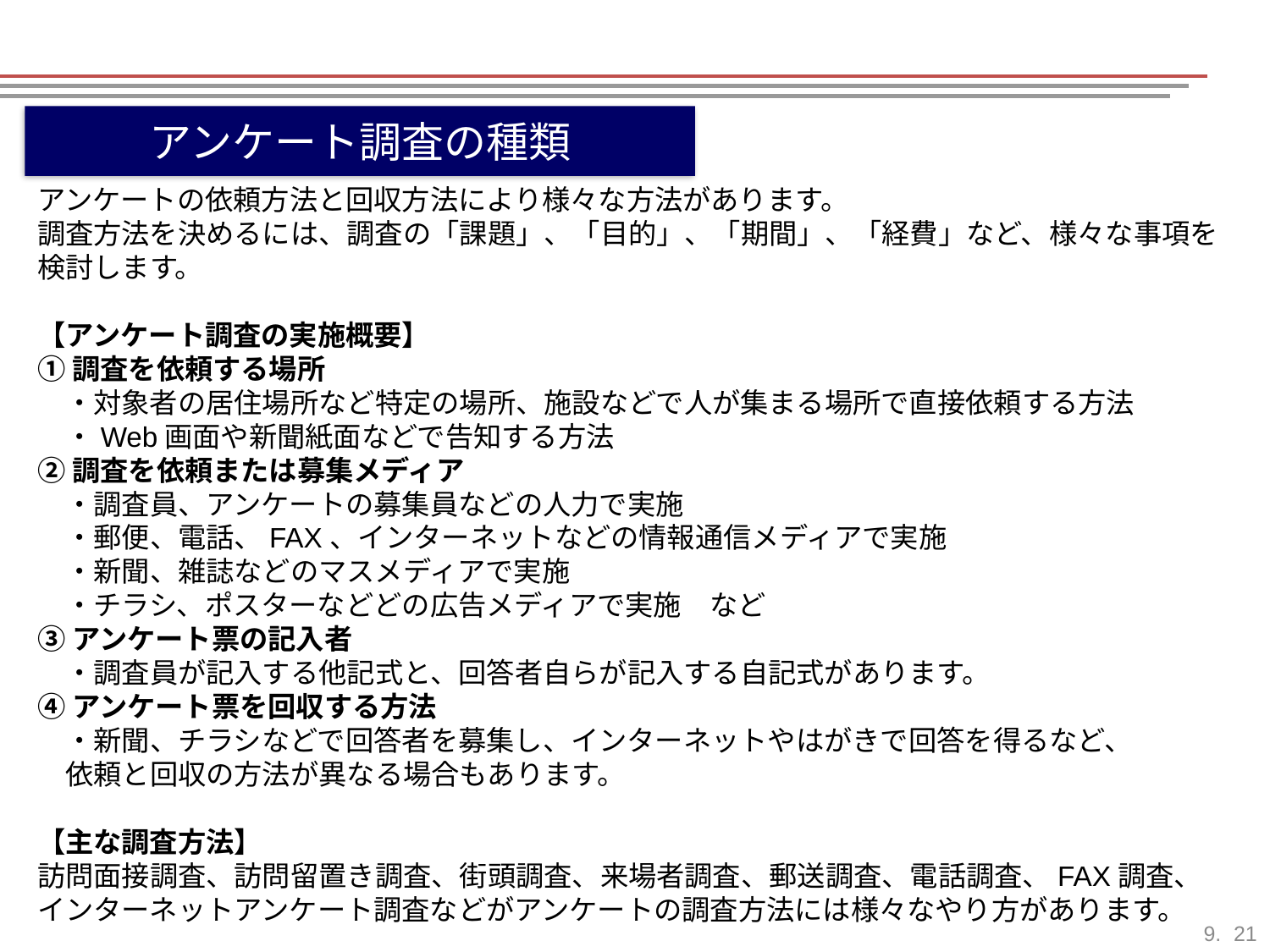

アンケート調査の種類
アンケートの依頼方法と回収方法により様々な方法があります。
調査方法を決めるには、調査の「課題」、「目的」、「期間」、「経費」など、様々な事項を検討します。

【アンケート調査の実施概要】
①調査を依頼する場所
　・対象者の居住場所など特定の場所、施設などで人が集まる場所で直接依頼する方法
　・Web画面や新聞紙面などで告知する方法
②調査を依頼または募集メディア
　・調査員、アンケートの募集員などの人力で実施
　・郵便、電話、FAX、インターネットなどの情報通信メディアで実施
　・新聞、雑誌などのマスメディアで実施
　・チラシ、ポスターなどどの広告メディアで実施　など
③アンケート票の記入者
　・調査員が記入する他記式と、回答者自らが記入する自記式があります。
④アンケート票を回収する方法
　・新聞、チラシなどで回答者を募集し、インターネットやはがきで回答を得るなど、
　依頼と回収の方法が異なる場合もあります。

【主な調査方法】
訪問面接調査、訪問留置き調査、街頭調査、来場者調査、郵送調査、電話調査、FAX調査、
インターネットアンケート調査などがアンケートの調査方法には様々なやり方があります。
21